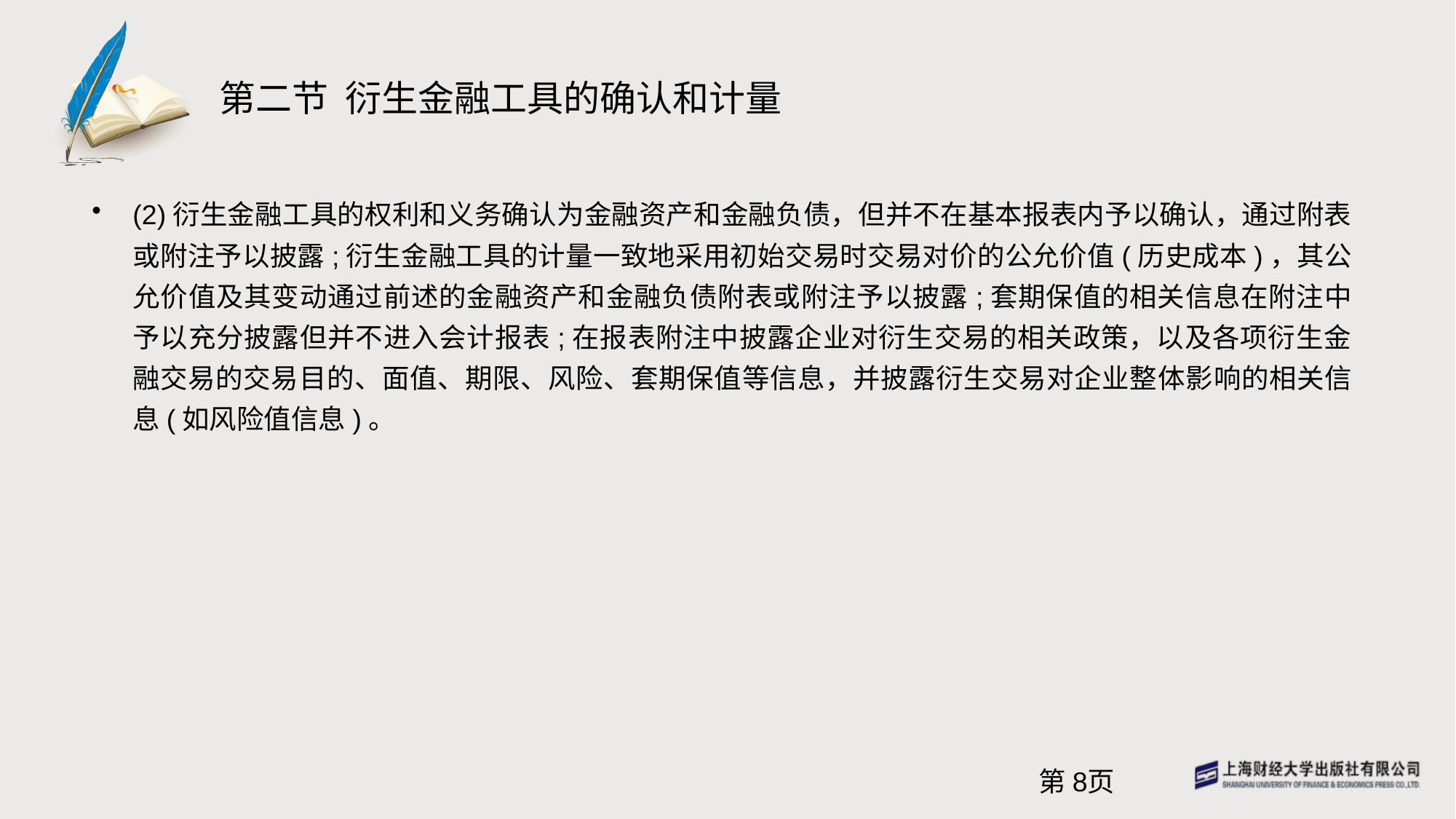

# 第二节  衍生金融工具的确认和计量
(2)衍生金融工具的权利和义务确认为金融资产和金融负债，但并不在基本报表内予以确认，通过附表或附注予以披露;衍生金融工具的计量一致地采用初始交易时交易对价的公允价值(历史成本)，其公允价值及其变动通过前述的金融资产和金融负债附表或附注予以披露;套期保值的相关信息在附注中予以充分披露但并不进入会计报表;在报表附注中披露企业对衍生交易的相关政策，以及各项衍生金融交易的交易目的、面值、期限、风险、套期保值等信息，并披露衍生交易对企业整体影响的相关信息(如风险值信息)。

8